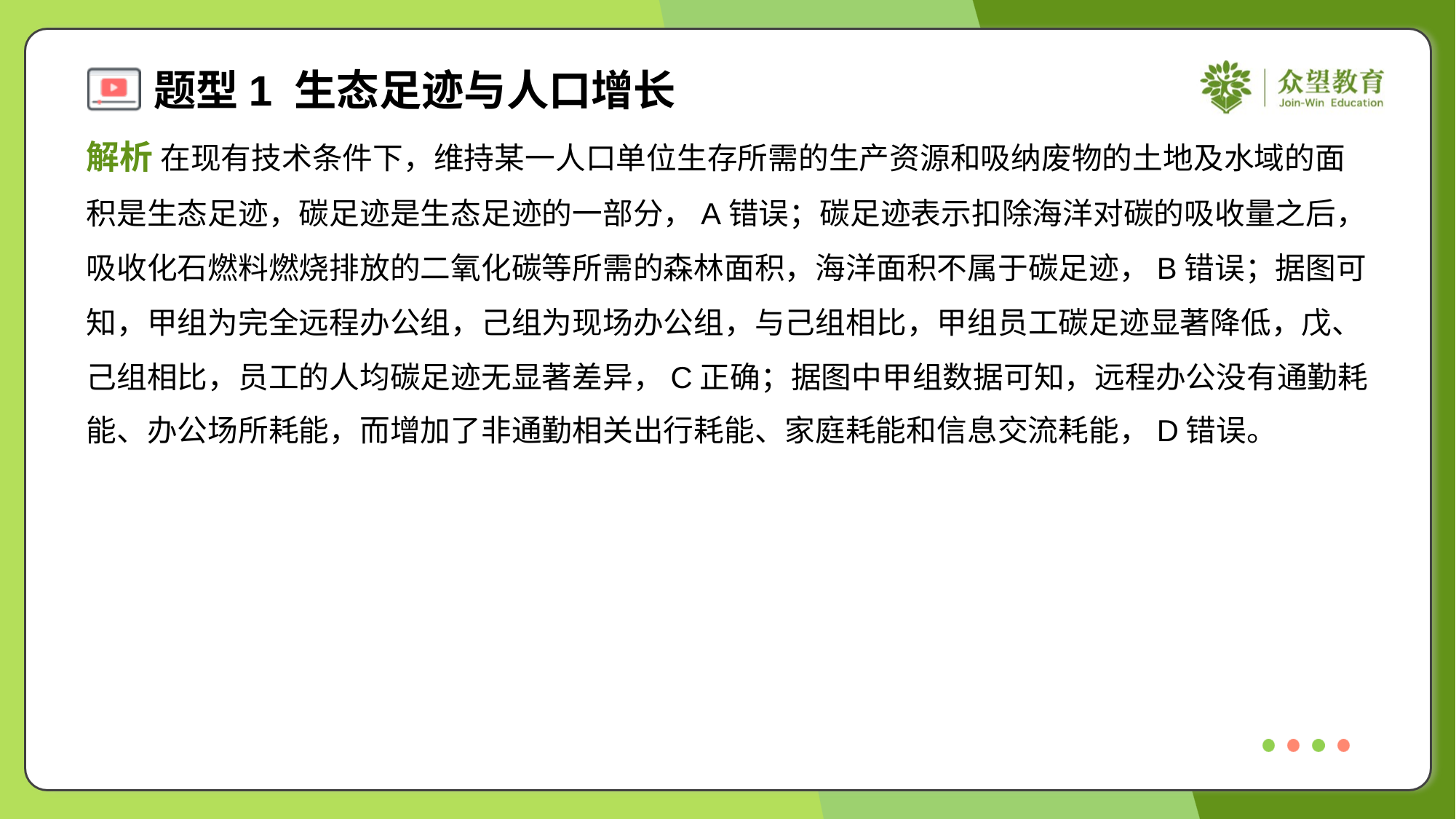

解析 在现有技术条件下，维持某一人口单位生存所需的生产资源和吸纳废物的土地及水域的面
积是生态足迹，碳足迹是生态足迹的一部分，A错误；碳足迹表示扣除海洋对碳的吸收量之后，
吸收化石燃料燃烧排放的二氧化碳等所需的森林面积，海洋面积不属于碳足迹，B错误；据图可
知，甲组为完全远程办公组，己组为现场办公组，与己组相比，甲组员工碳足迹显著降低，戊、
己组相比，员工的人均碳足迹无显著差异，C正确；据图中甲组数据可知，远程办公没有通勤耗
能、办公场所耗能，而增加了非通勤相关出行耗能、家庭耗能和信息交流耗能，D错误。